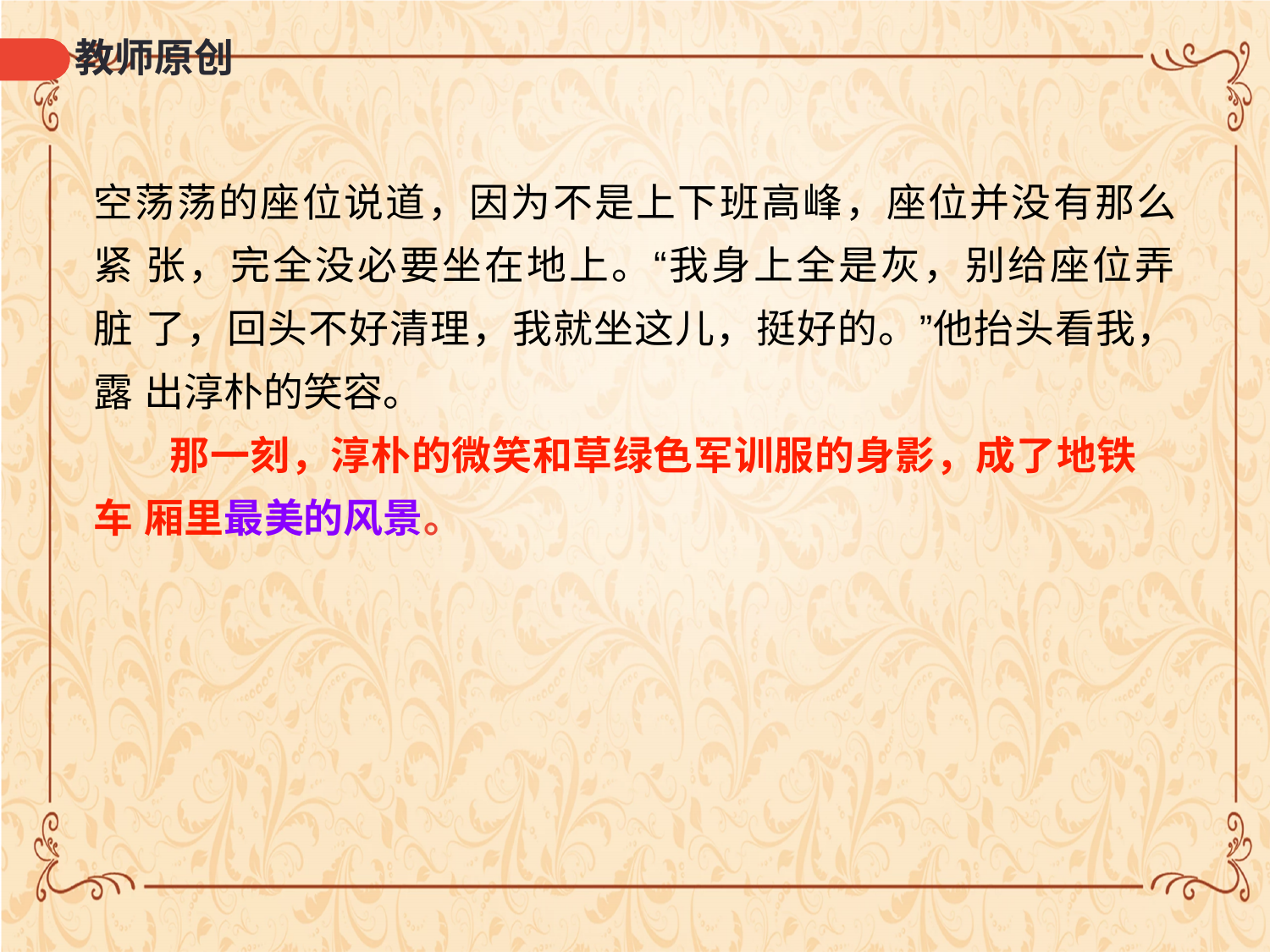

# 教师原创

空荡荡的座位说道，因为不是上下班高峰，座位并没有那么紧 张，完全没必要坐在地上。“我身上全是灰，别给座位弄脏 了，回头不好清理，我就坐这儿，挺好的。”他抬头看我，露 出淳朴的笑容。
那一刻，淳朴的微笑和草绿色军训服的身影，成了地铁车 厢里最美的风景。